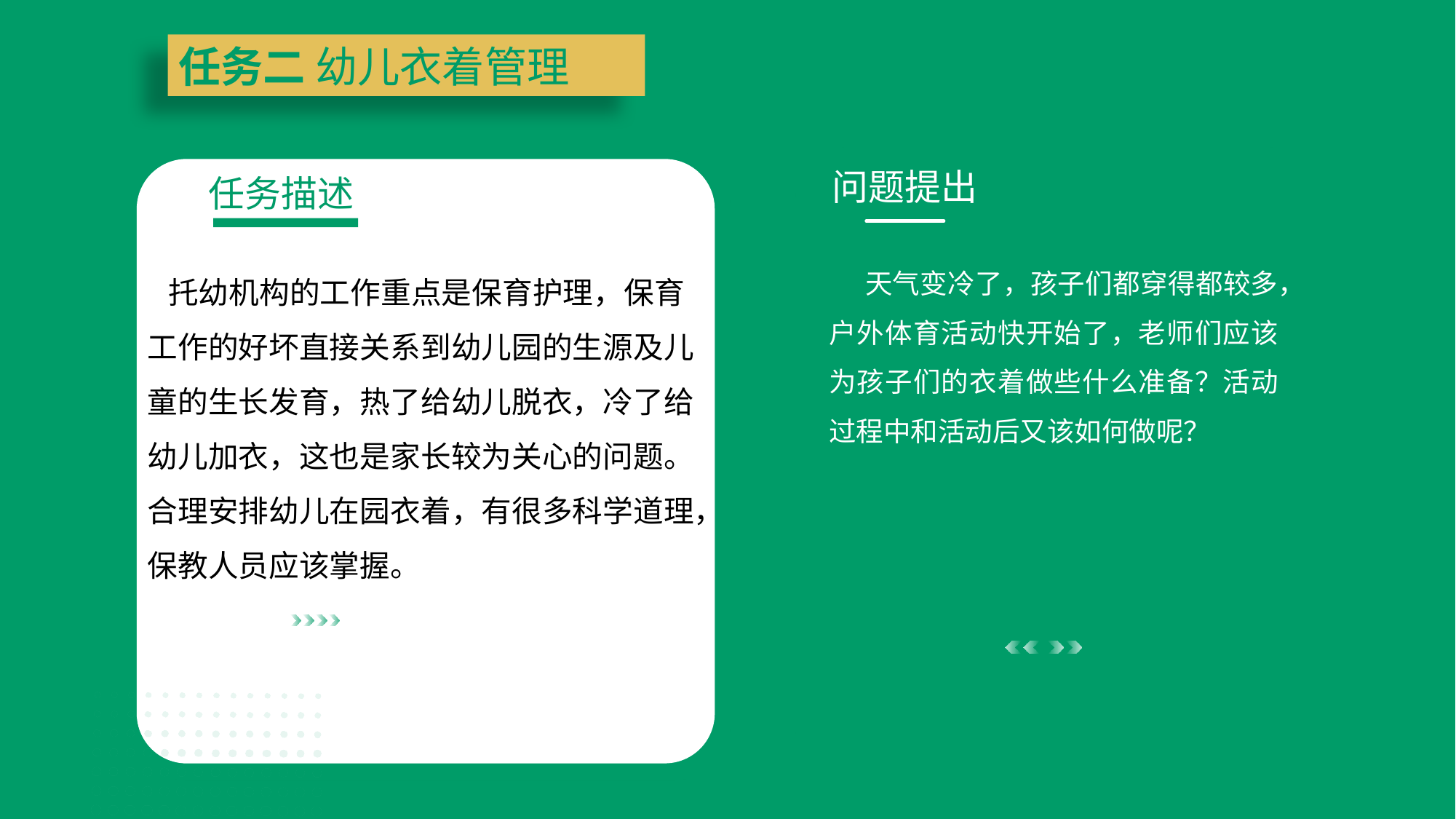

任务二 幼儿衣着管理
问题提出

任务描述

天气变冷了，孩子们都穿得都较多，户外体育活动快开始了，老师们应该为孩子们的衣着做些什么准备？活动过程中和活动后又该如何做呢？
  托幼机构的工作重点是保育护理，保育工作的好坏直接关系到幼儿园的生源及儿童的生长发育，热了给幼儿脱衣，冷了给幼儿加衣，这也是家长较为关心的问题。合理安排幼儿在园衣着，有很多科学道理，保教人员应该掌握。